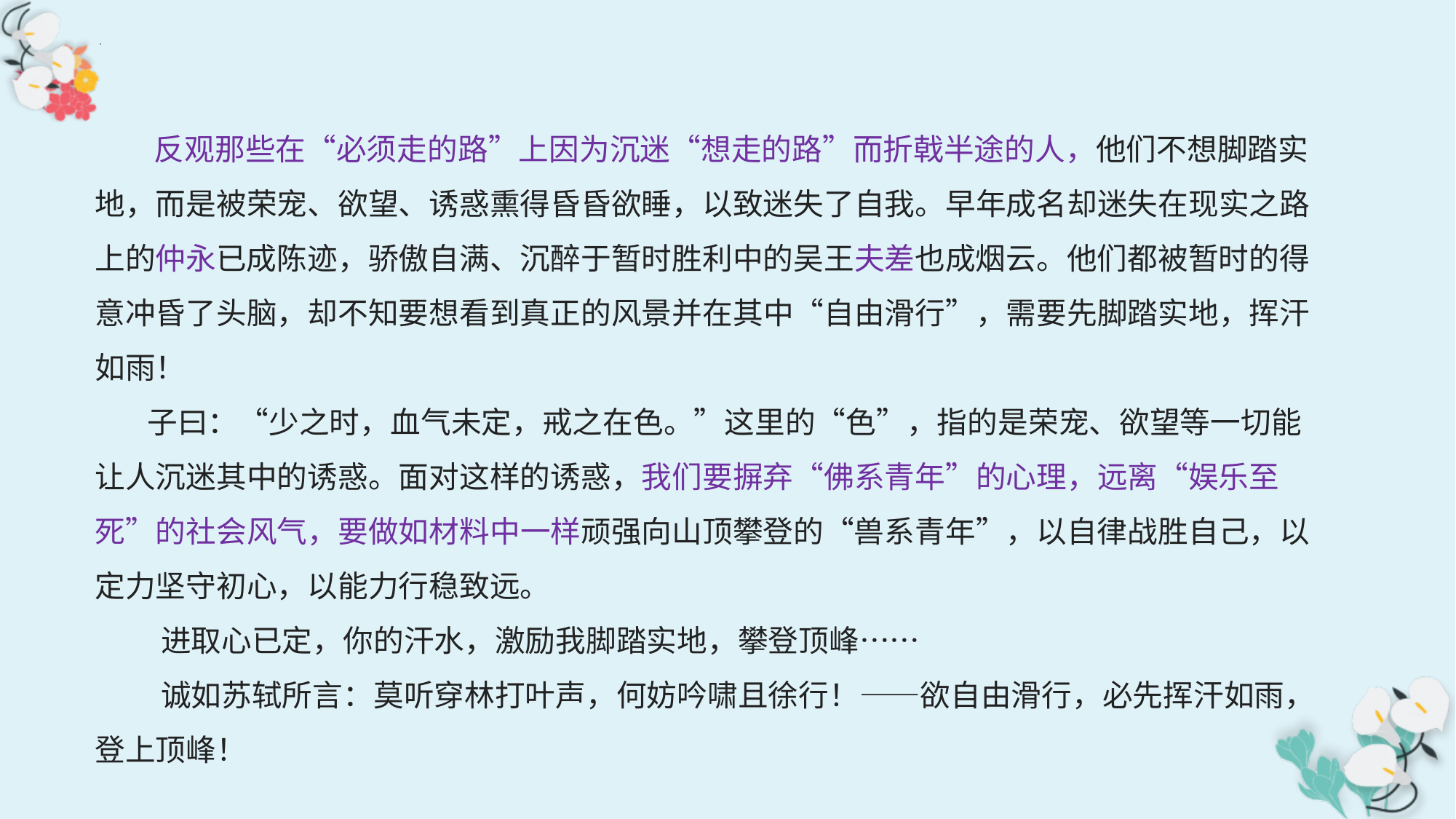

反观那些在“必须走的路”上因为沉迷“想走的路”而折戟半途的人，他们不想脚踏实地，而是被荣宠、欲望、诱惑熏得昏昏欲睡，以致迷失了自我。早年成名却迷失在现实之路上的仲永已成陈迹，骄傲自满、沉醉于暂时胜利中的吴王夫差也成烟云。他们都被暂时的得意冲昏了头脑，却不知要想看到真正的风景并在其中“自由滑行”，需要先脚踏实地，挥汗如雨！
  子曰：“少之时，血气未定，戒之在色。”这里的“色”，指的是荣宠、欲望等一切能让人沉迷其中的诱惑。面对这样的诱惑，我们要摒弃“佛系青年”的心理，远离“娱乐至死”的社会风气，要做如材料中一样顽强向山顶攀登的“兽系青年”，以自律战胜自己，以定力坚守初心，以能力行稳致远。
    进取心已定，你的汗水，激励我脚踏实地，攀登顶峰……
    诚如苏轼所言：莫听穿林打叶声，何妨吟啸且徐行！——欲自由滑行，必先挥汗如雨，登上顶峰！